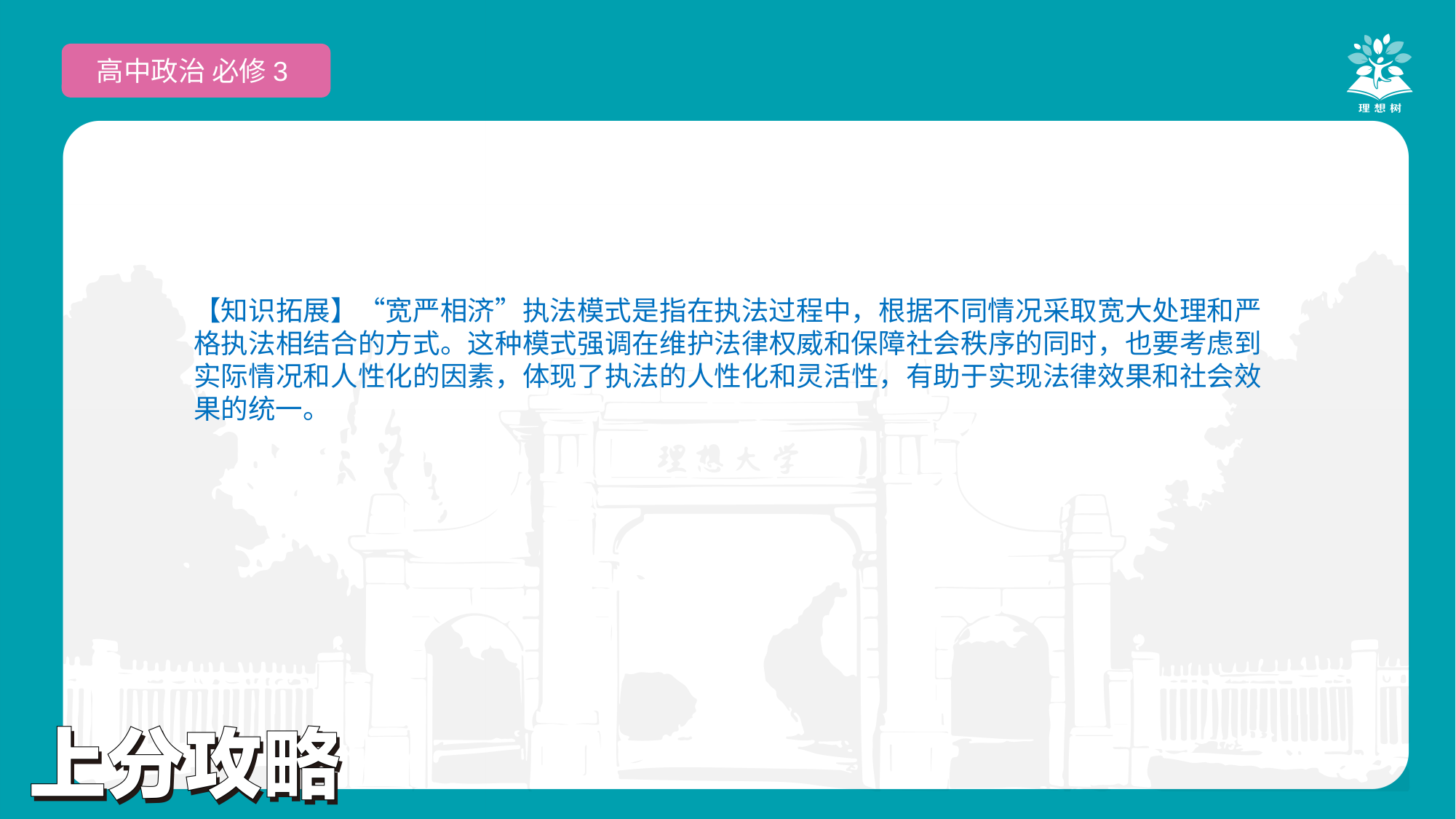

高中政治 必修3
【知识拓展】“宽严相济”执法模式是指在执法过程中，根据不同情况采取宽大处理和严格执法相结合的方式。这种模式强调在维护法律权威和保障社会秩序的同时，也要考虑到实际情况和人性化的因素，体现了执法的人性化和灵活性，有助于实现法律效果和社会效果的统一。